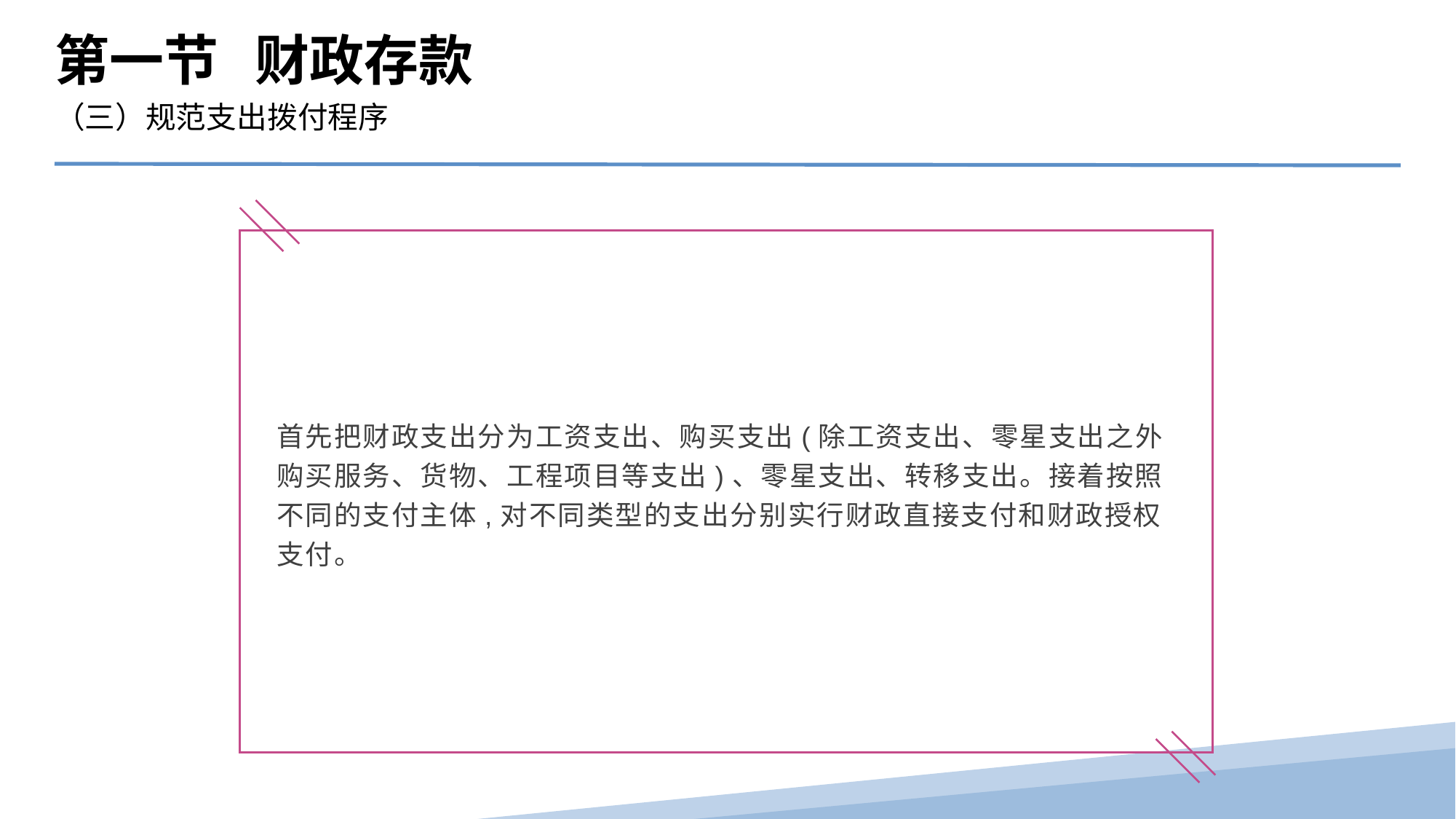

第一节   财政存款
（三）规范支出拨付程序

首先把财政支出分为工资支出、购买支出(除工资支出、零星支出之外购买服务、货物、工程项目等支出)、零星支出、转移支出。接着按照不同的支付主体,对不同类型的支出分别实行财政直接支付和财政授权支付。